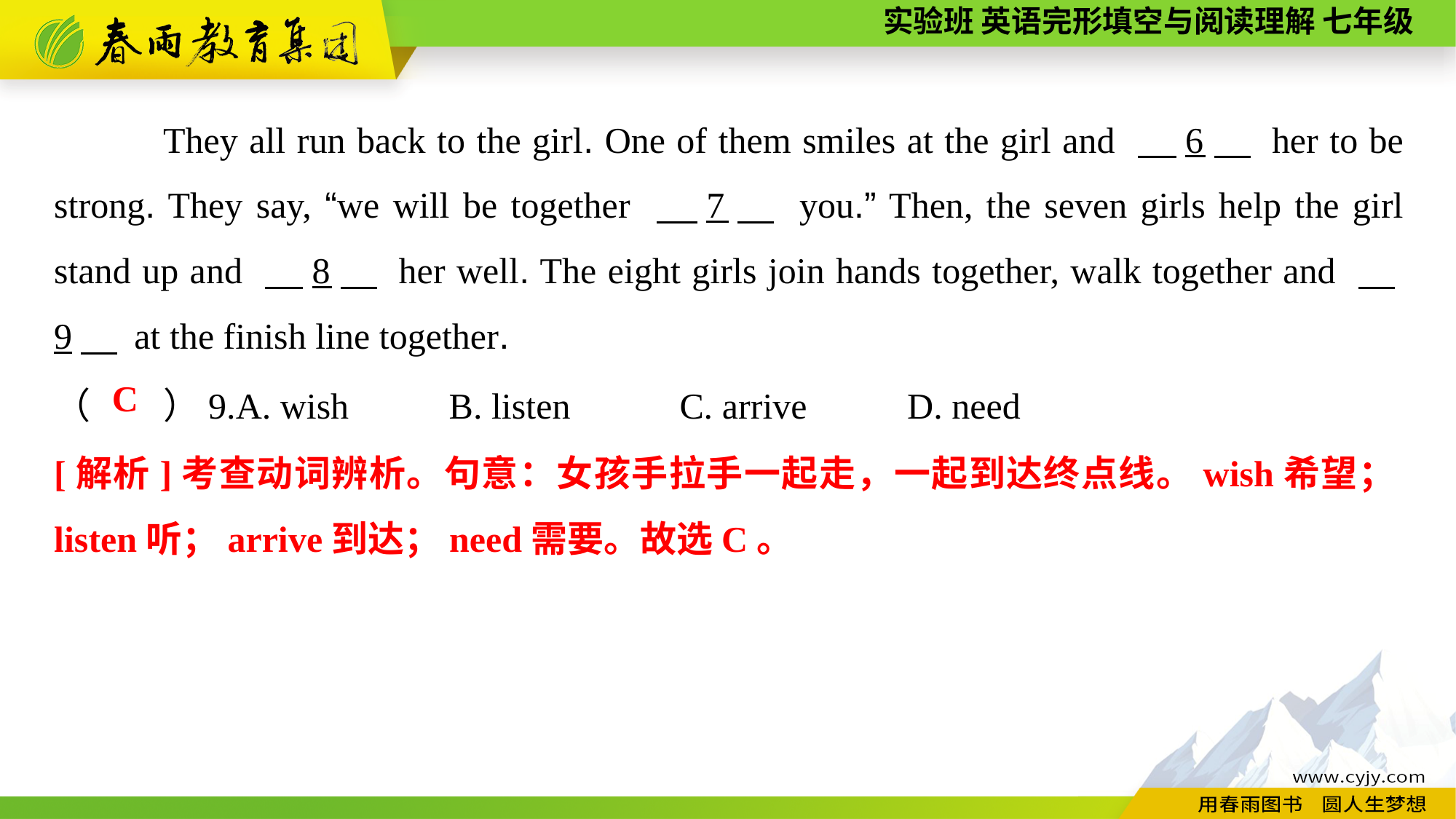

They all run back to the girl. One of them smiles at the girl and 　6　 her to be strong. They say, “we will be together 　7　 you.” Then, the seven girls help the girl stand up and 　8　 her well. The eight girls join hands together, walk together and 　9　 at the finish line together.
（　　）9.A. wish           B. listen            C. arrive           D. need
C
[解析]考查动词辨析。句意：女孩手拉手一起走，一起到达终点线。wish希望；listen听；arrive到达；need需要。故选C。